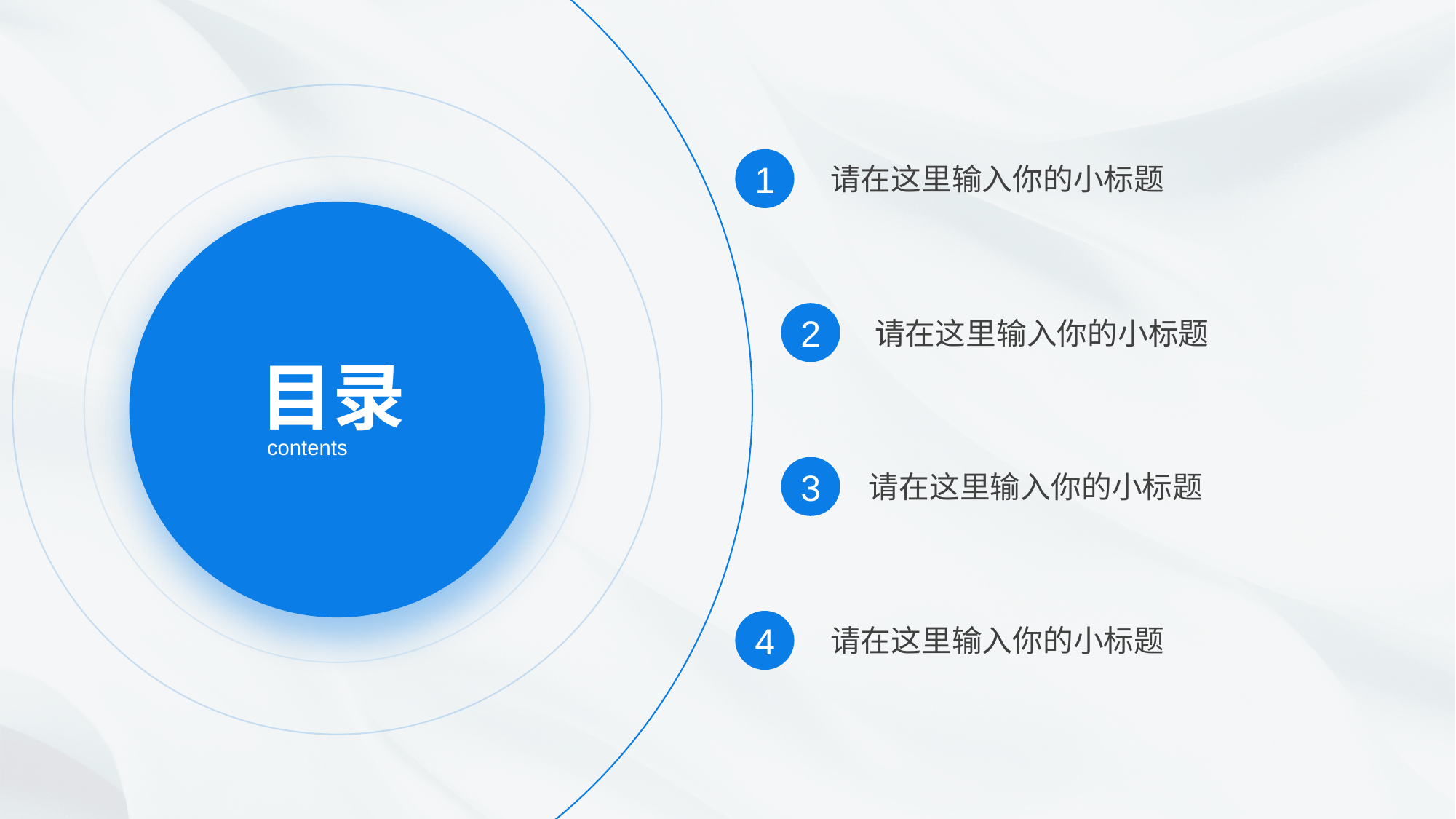

1
请在这里输入你的小标题
2
请在这里输入你的小标题
3
请在这里输入你的小标题
4
请在这里输入你的小标题